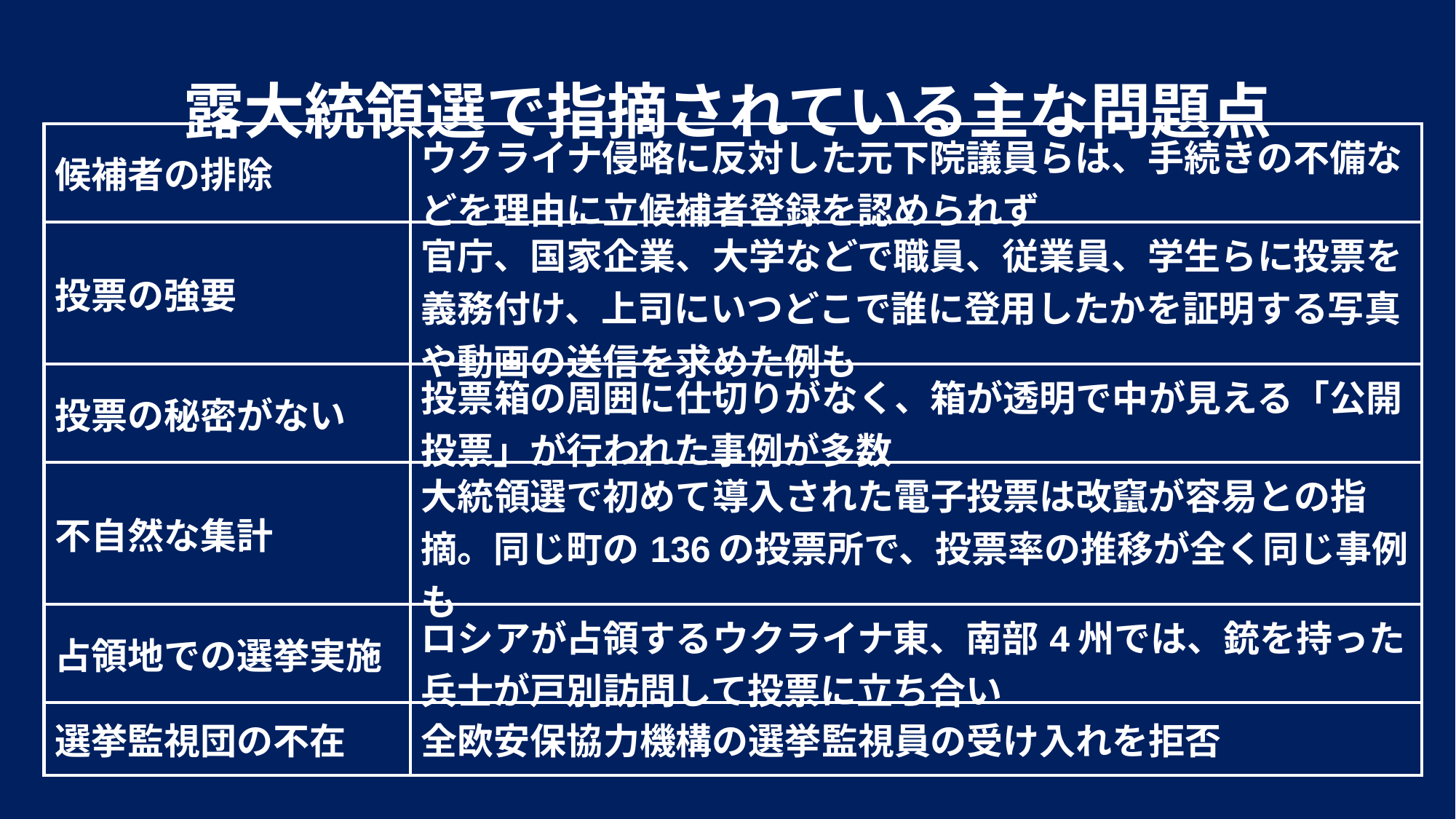

露大統領選で指摘されている主な問題点
| 候補者の排除 | ウクライナ侵略に反対した元下院議員らは、手続きの不備などを理由に立候補者登録を認められず |
| --- | --- |
| 投票の強要 | 官庁、国家企業、大学などで職員、従業員、学生らに投票を義務付け、上司にいつどこで誰に登用したかを証明する写真や動画の送信を求めた例も |
| 投票の秘密がない | 投票箱の周囲に仕切りがなく、箱が透明で中が見える「公開投票」が行われた事例が多数 |
| 不自然な集計 | 大統領選で初めて導入された電子投票は改竄が容易との指摘。同じ町の136の投票所で、投票率の推移が全く同じ事例も |
| 占領地での選挙実施 | ロシアが占領するウクライナ東、南部4州では、銃を持った兵士が戸別訪問して投票に立ち合い |
| 選挙監視団の不在 | 全欧安保協力機構の選挙監視員の受け入れを拒否 |